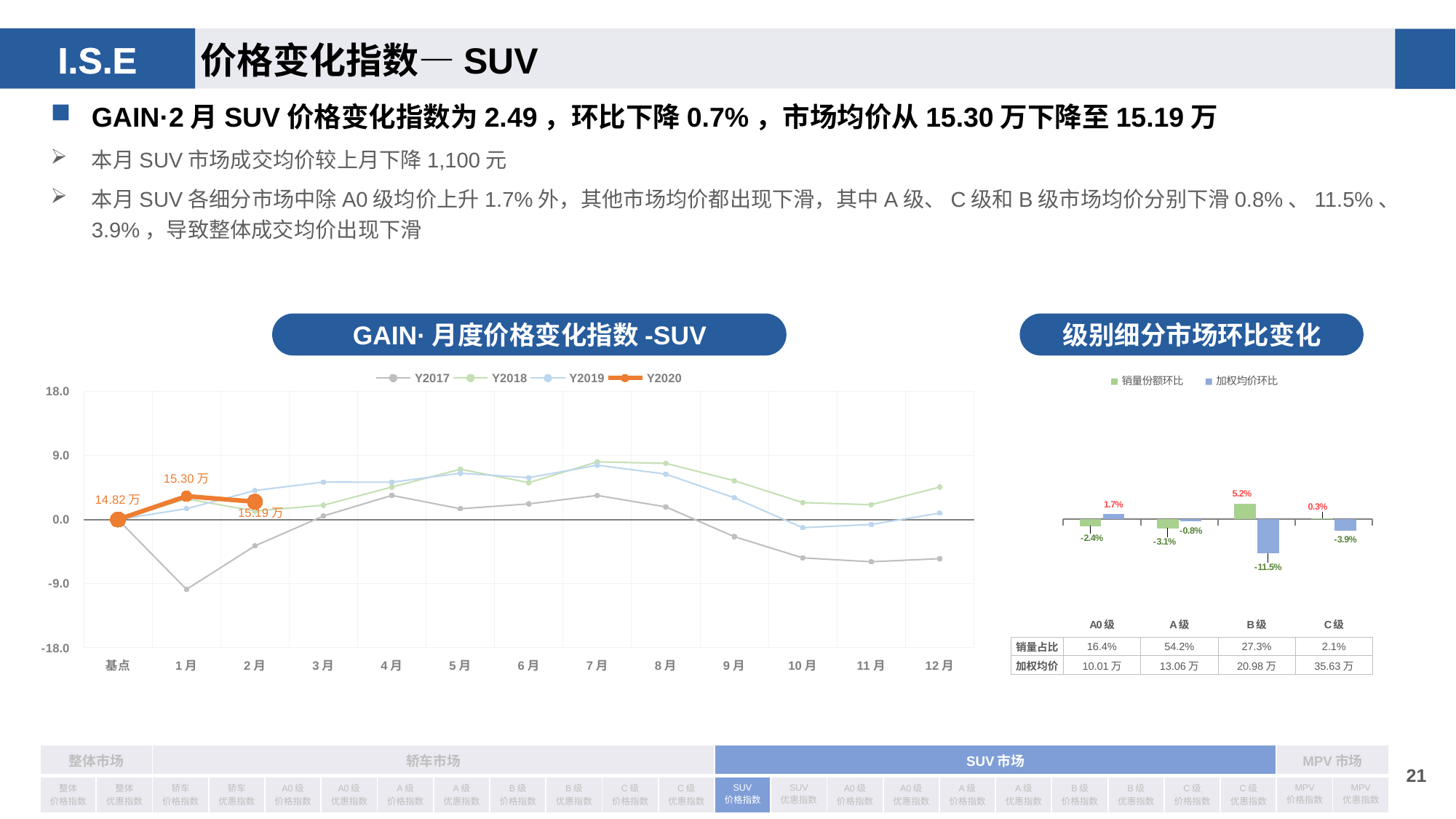

价格变化指数—SUV
GAIN·2月SUV价格变化指数为2.49，环比下降0.7%，市场均价从15.30万下降至15.19万
本月SUV市场成交均价较上月下降1,100元
本月SUV各细分市场中除A0级均价上升1.7%外，其他市场均价都出现下滑，其中A级、C级和B级市场均价分别下滑0.8%、11.5%、3.9%，导致整体成交均价出现下滑
GAIN·月度价格变化指数-SUV

级别细分市场环比变化

### Chart

| Category | Y2017 | Y2018 | Y2019 | Y2020 |
|---|---|---|---|---|
| 基点 | 0.0 | 0.0 | 0.0 | 0.0 |
| 1月 | -9.81 | 2.88 | 1.51 | 3.26 |
| 2月 | -3.71 | 1.18 | 4.06 | 2.49 |
| 3月 | 0.49 | 2.0 | 5.25 | None |
| 4月 | 3.38 | 4.55 | 5.22 | None |
| 5月 | 1.51 | 7.05 | 6.49 | None |
| 6月 | 2.19 | 5.16 | 5.86 | None |
| 7月 | 3.37 | 8.08 | 7.62 | None |
| 8月 | 1.77 | 7.87 | 6.36 | None |
| 9月 | -2.41 | 5.44 | 3.04 | None |
| 10月 | -5.39 | 2.37 | -1.16 | None |
| 11月 | -5.94 | 2.07 | -0.7 | None |
| 12月 | -5.5 | 4.55 | 0.89 | None |

### Chart

| Category | 销量份额环比 | 加权均价环比 |
|---|---|---|
| A0级 | -0.0236 | 0.017 |
| A级 | -0.0309 | -0.008 |
| B级 | 0.0518 | -0.115 |
| C级 | 0.0028 | -0.039 |
| 销量占比 | 16.4% | 54.2% | 27.3% | 2.1% |
| --- | --- | --- | --- | --- |
| 加权均价 | 10.01万 | 13.06万 | 20.98万 | 35.63万 |
| 整体市场 |  | 轿车市场 |  |  |  |  |  |  |  |  |  | SUV市场 |  |  |  |  |  |  |  |  |  | MPV市场 |  |
| --- | --- | --- | --- | --- | --- | --- | --- | --- | --- | --- | --- | --- | --- | --- | --- | --- | --- | --- | --- | --- | --- | --- | --- |
| 整体 价格指数 | 整体 优惠指数 | 轿车 价格指数 | 轿车 优惠指数 | A0级 价格指数 | A0级 优惠指数 | A级 价格指数 | A级 优惠指数 | B级 价格指数 | B级 优惠指数 | C级 价格指数 | C级 优惠指数 | SUV 价格指数 | SUV 优惠指数 | A0级 价格指数 | A0级 优惠指数 | A级 价格指数 | A级 优惠指数 | B级 价格指数 | B级 优惠指数 | C级 价格指数 | C级 优惠指数 | MPV 价格指数 | MPV 优惠指数 |
21